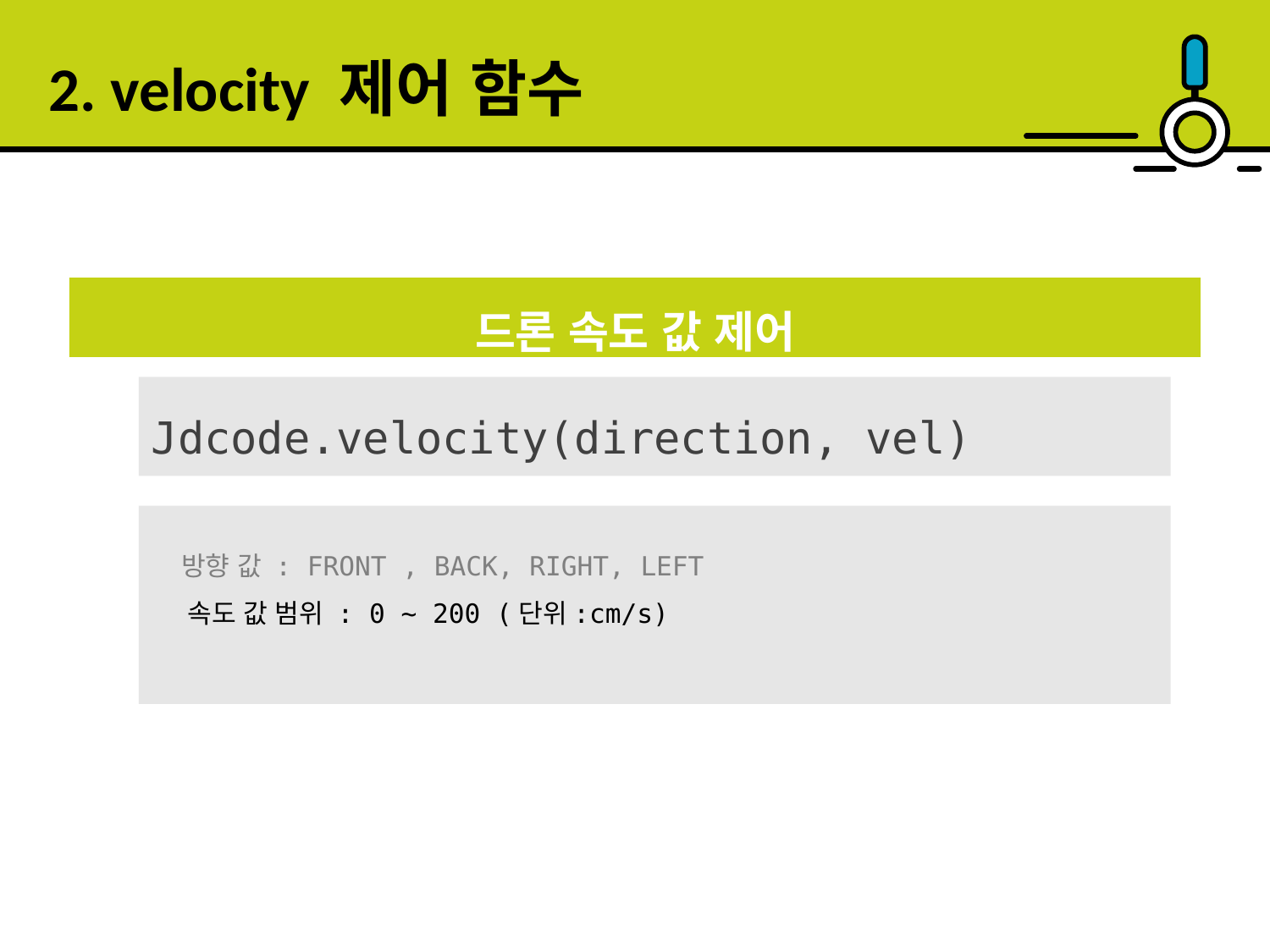

2. velocity 제어 함수
드론 속도 값 제어
Jdcode.velocity(direction, vel)
    방향 값 : FRONT , BACK, RIGHT, LEFT
    속도 값 범위 : 0 ~ 200 (단위:cm/s)